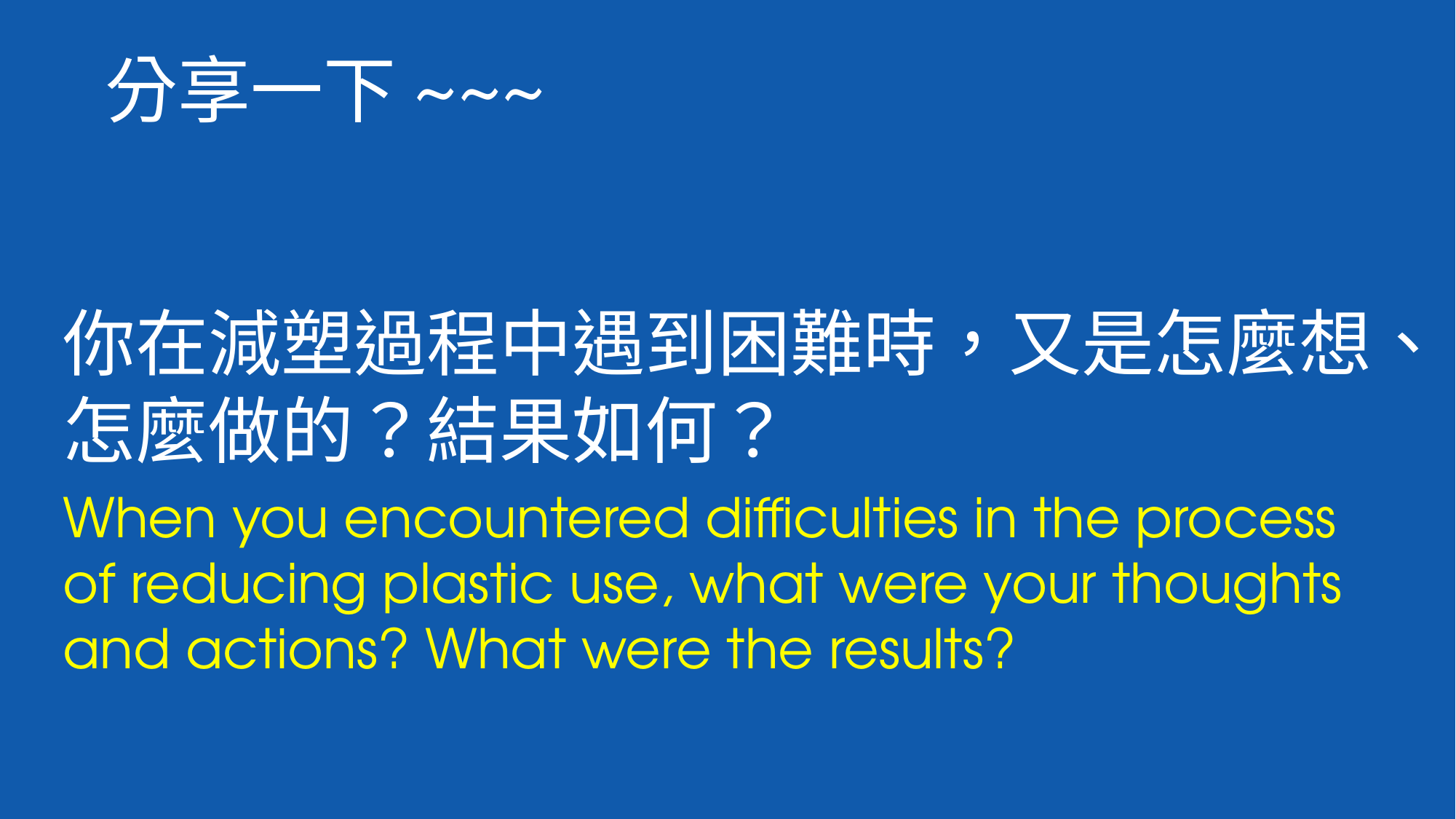

分享一下~~~
你在減塑過程中遇到困難時，又是怎麼想、怎麼做的？結果如何？
When you encountered difficulties in the process of reducing plastic use, what were your thoughts and actions? What were the results?